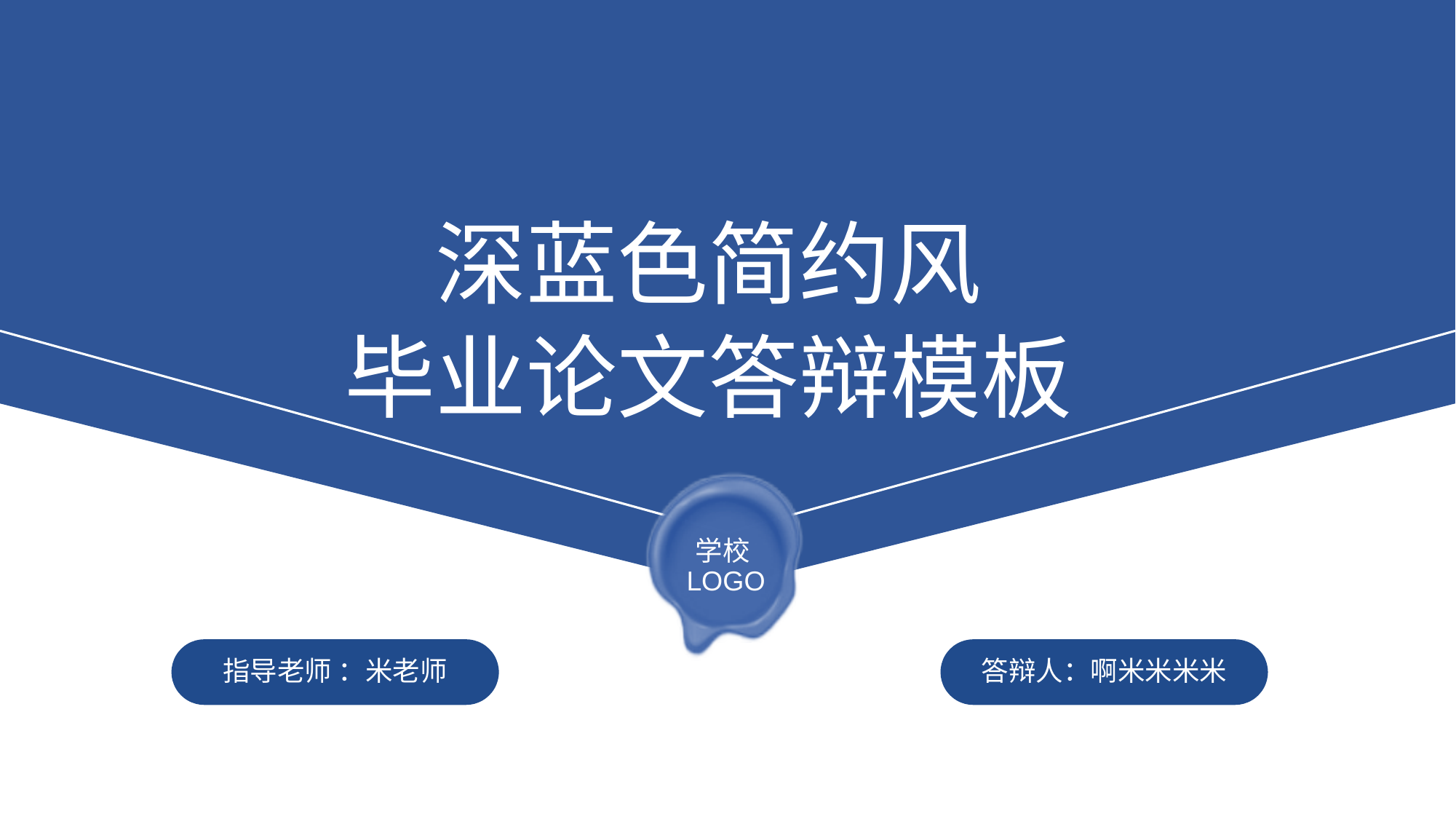

深蓝色简约风
毕业论文答辩模板

学校LOGO
指导老师 ：米老师
答辩人 ：啊米米米米
答辩人：啊米米米米